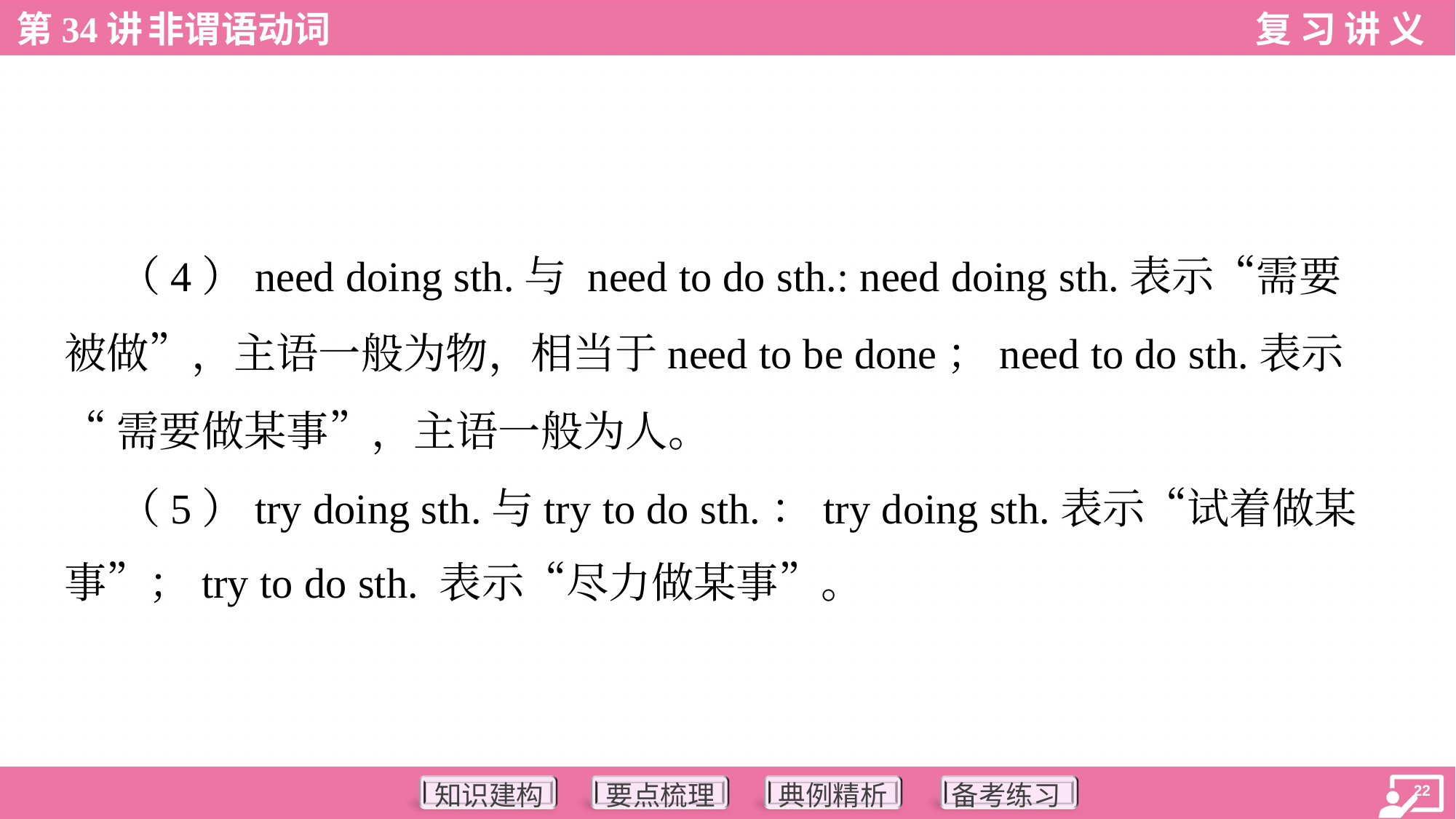

（4）need doing sth.与 need to do sth.: need doing sth.表示“需要
被做”，主语一般为物，相当于need to be done；need to do sth.表示
“需要做某事”，主语一般为人。
    （5）try doing sth.与try to do sth.：try doing sth.表示“试着做某
事”；try to do sth. 表示“尽力做某事”。